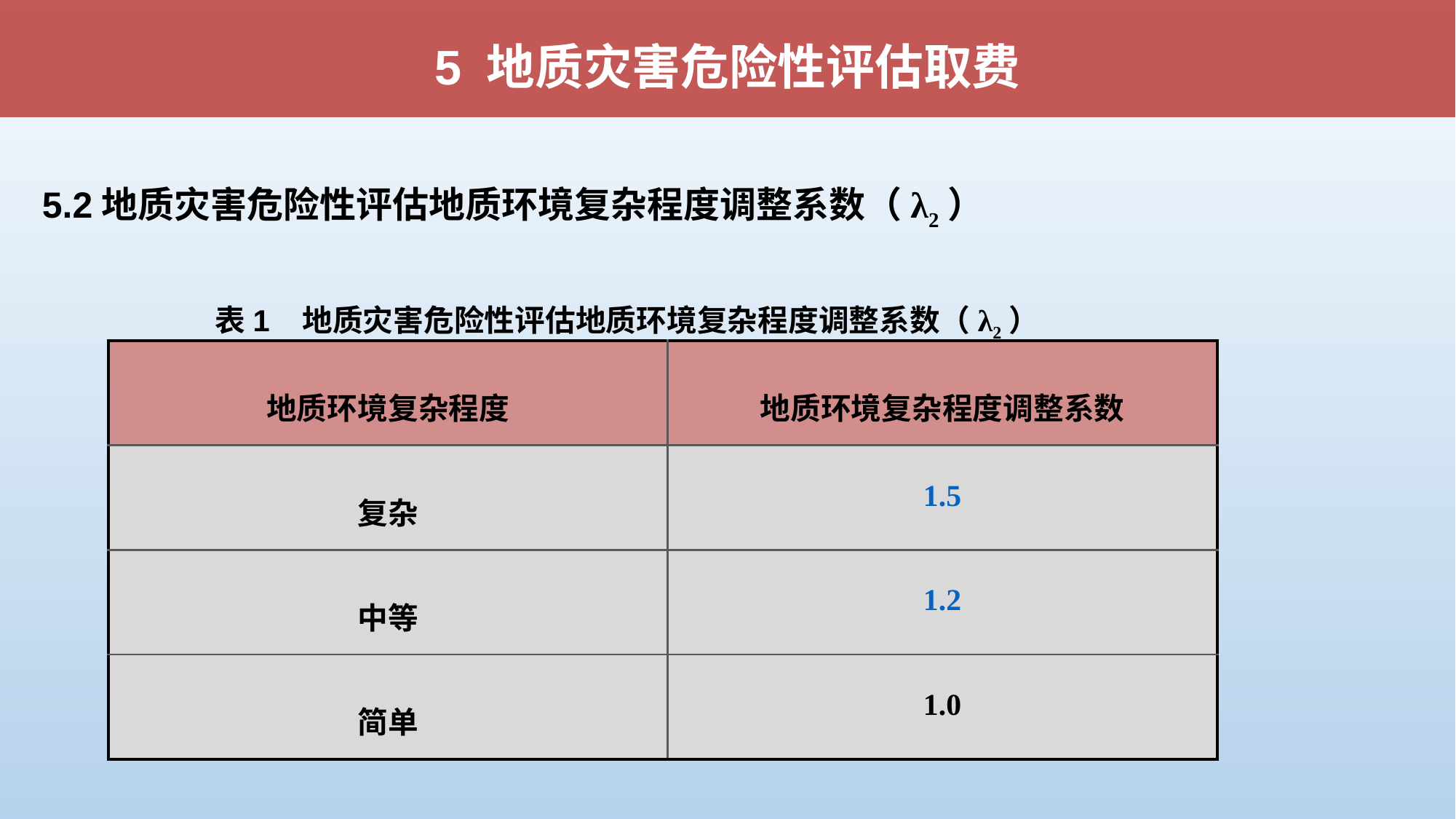

5 地质灾害危险性评估取费
5.2地质灾害危险性评估地质环境复杂程度调整系数（λ2）

                        表1   地质灾害危险性评估地质环境复杂程度调整系数（λ2）
| 地质环境复杂程度 | 地质环境复杂程度调整系数 |
| --- | --- |
| 复杂 | 1.5 |
| 中等 | 1.2 |
| 简单 | 1.0 |